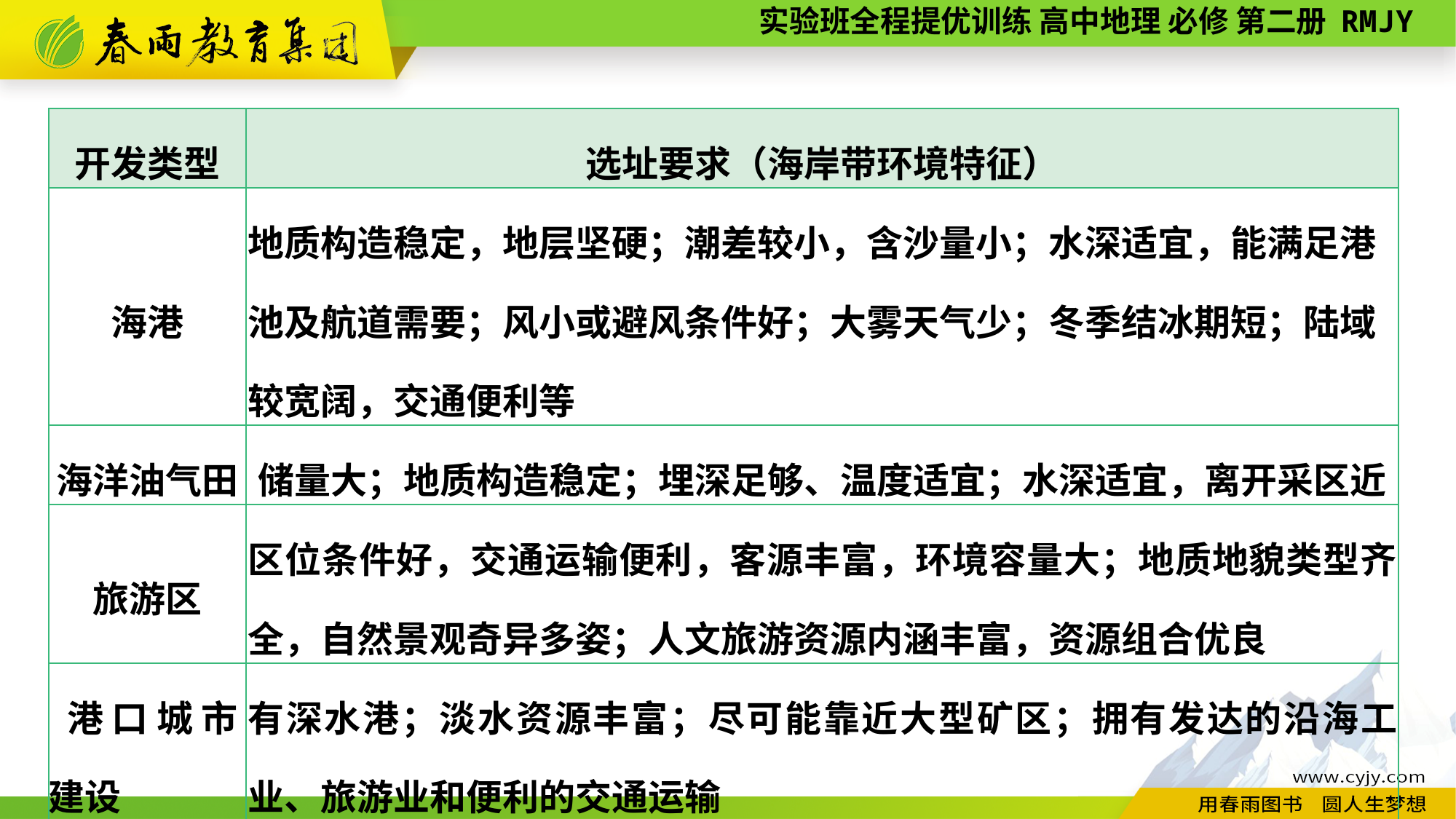

| 开发类型 | 选址要求（海岸带环境特征） |
| --- | --- |
| 海港 | 地质构造稳定，地层坚硬；潮差较小，含沙量小；水深适宜，能满足港池及航道需要；风小或避风条件好；大雾天气少；冬季结冰期短；陆域较宽阔，交通便利等 |
| 海洋油气田 | 储量大；地质构造稳定；埋深足够、温度适宜；水深适宜，离开采区近 |
| 旅游区 | 区位条件好，交通运输便利，客源丰富，环境容量大；地质地貌类型齐全，自然景观奇异多姿；人文旅游资源内涵丰富，资源组合优良 |
| 港 口 城 市 建设 | 有深水港；淡水资源丰富；尽可能靠近大型矿区；拥有发达的沿海工业、旅游业和便利的交通运输 |